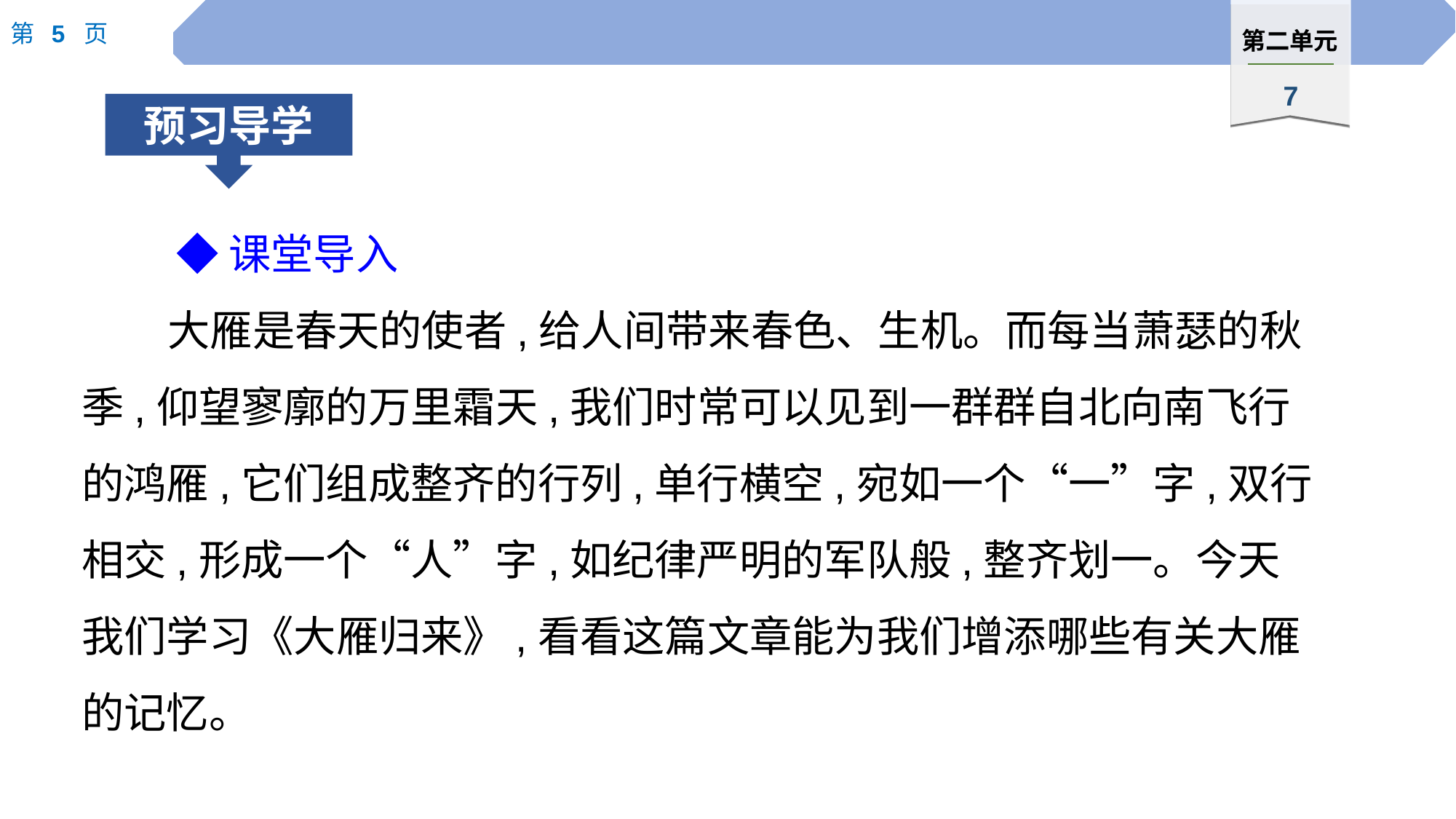

◆课堂导入

大雁是春天的使者,给人间带来春色、生机。而每当萧瑟的秋季,仰望寥廓的万里霜天,我们时常可以见到一群群自北向南飞行的鸿雁,它们组成整齐的行列,单行横空,宛如一个“一”字,双行相交,形成一个“人”字,如纪律严明的军队般,整齐划一。今天我们学习《大雁归来》,看看这篇文章能为我们增添哪些有关大雁的记忆。